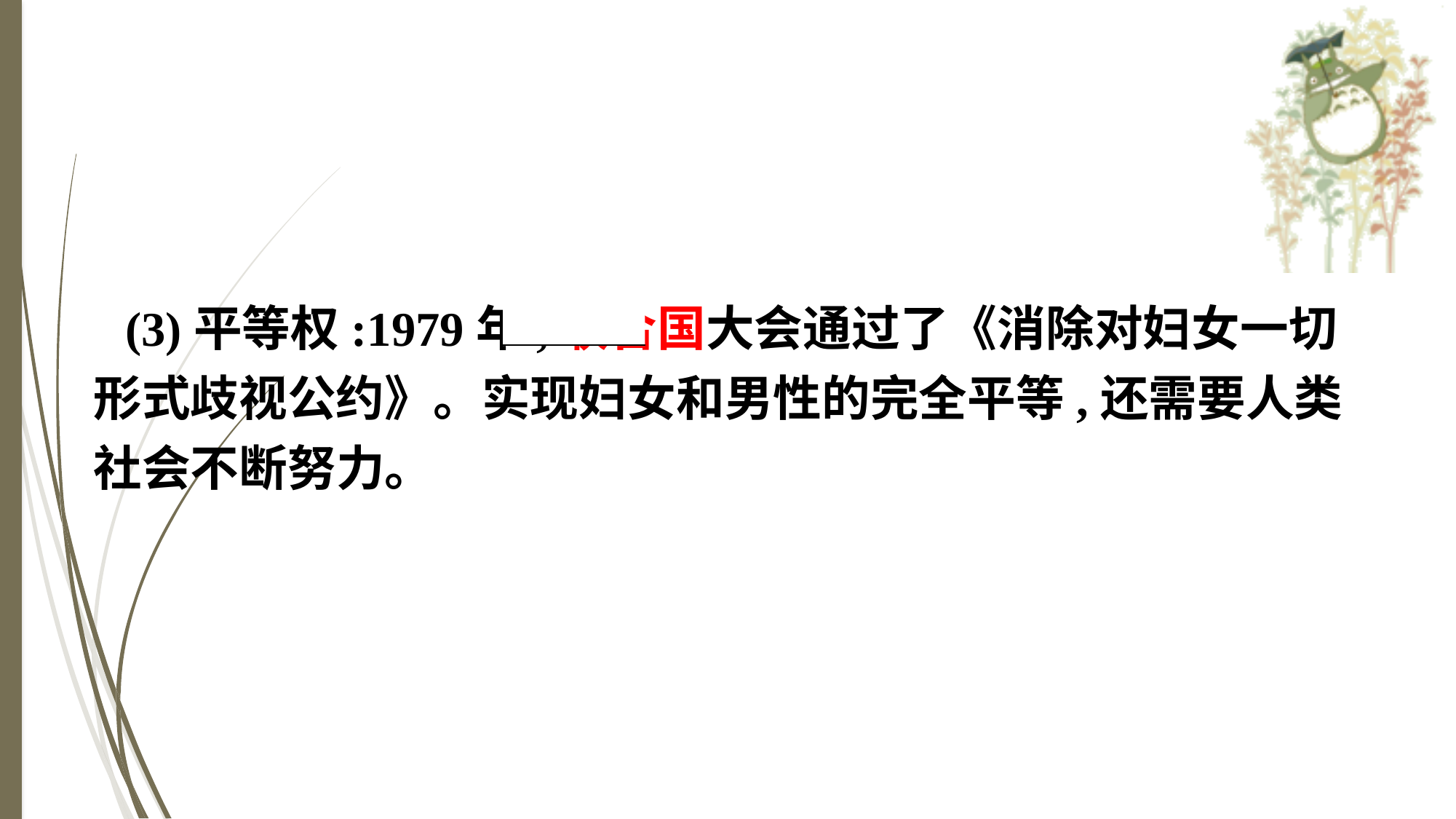

(3)平等权:1979年,联合国大会通过了《消除对妇女一切形式歧视公约》。实现妇女和男性的完全平等,还需要人类社会不断努力。